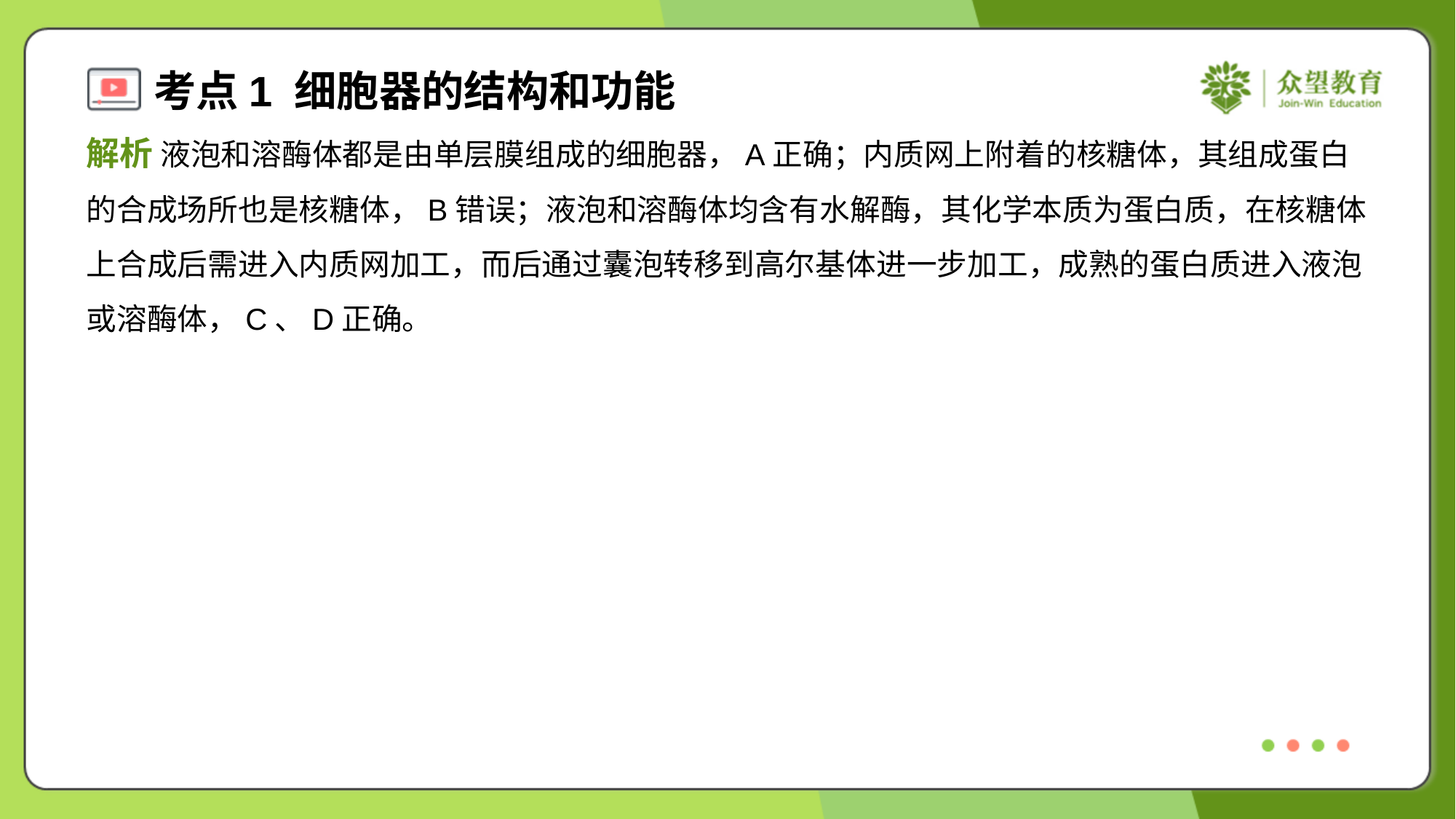

解析 液泡和溶酶体都是由单层膜组成的细胞器，A正确；内质网上附着的核糖体，其组成蛋白
的合成场所也是核糖体，B错误；液泡和溶酶体均含有水解酶，其化学本质为蛋白质，在核糖体
上合成后需进入内质网加工，而后通过囊泡转移到高尔基体进一步加工，成熟的蛋白质进入液泡
或溶酶体，C、D正确。